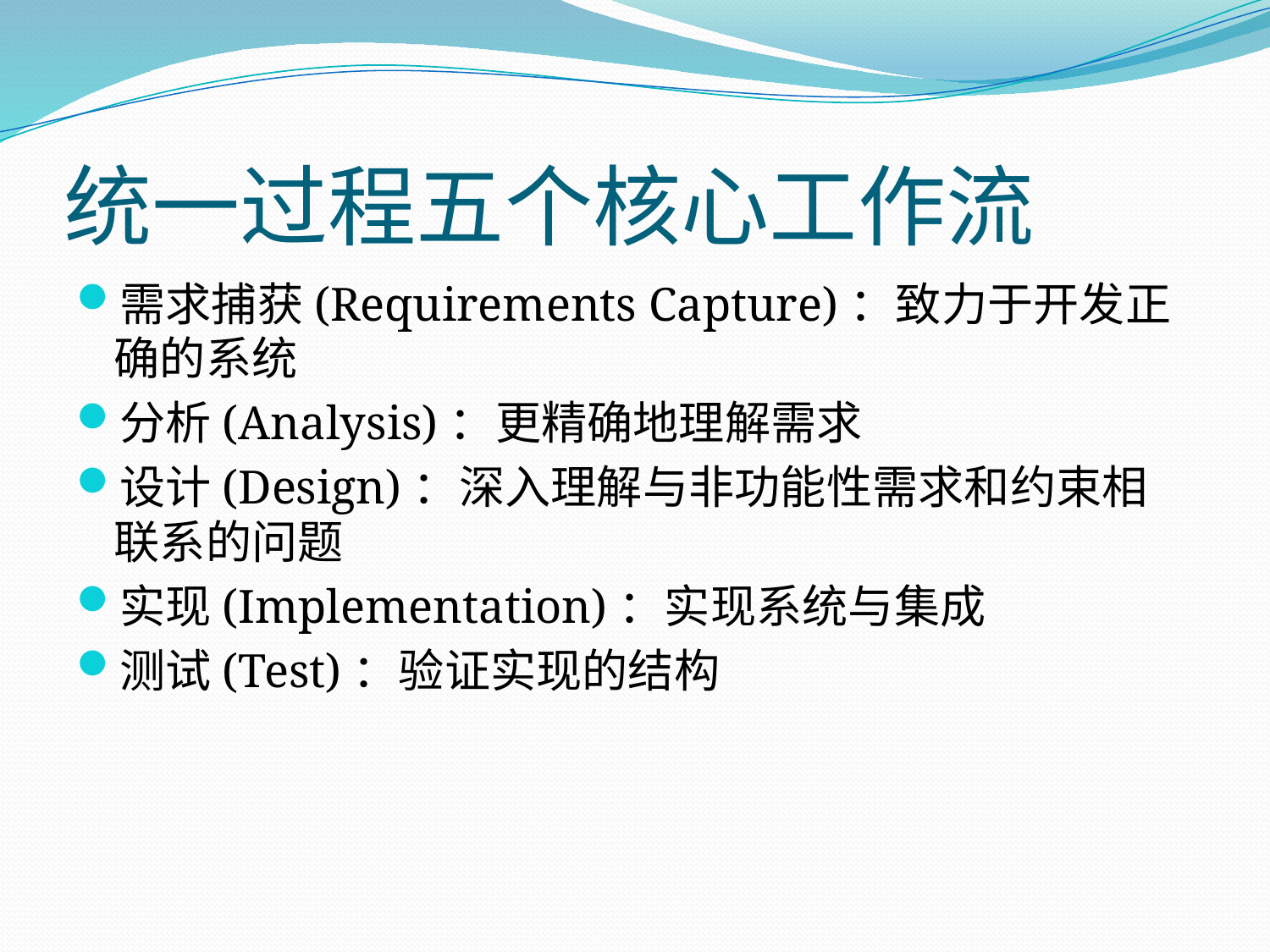

# 统一过程五个核心工作流
需求捕获(Requirements Capture)：致力于开发正确的系统
分析(Analysis)：更精确地理解需求
设计(Design)：深入理解与非功能性需求和约束相联系的问题
实现(Implementation)：实现系统与集成
测试(Test)：验证实现的结构